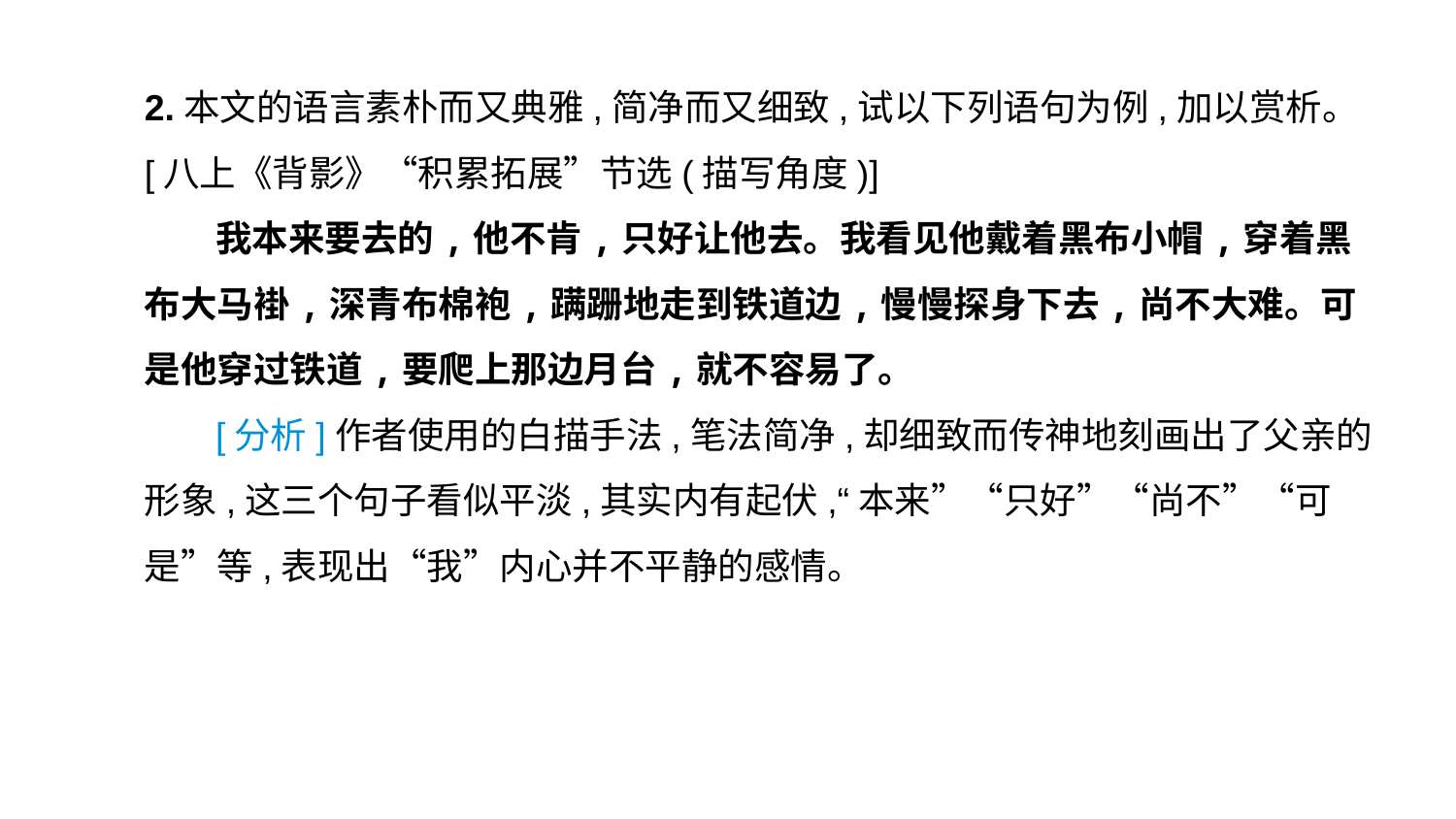

2.本文的语言素朴而又典雅,简净而又细致,试以下列语句为例,加以赏析。[八上《背影》“积累拓展”节选(描写角度)]
我本来要去的,他不肯,只好让他去。我看见他戴着黑布小帽,穿着黑布大马褂,深青布棉袍,蹒跚地走到铁道边,慢慢探身下去,尚不大难。可是他穿过铁道,要爬上那边月台,就不容易了。
[分析]作者使用的白描手法,笔法简净,却细致而传神地刻画出了父亲的形象,这三个句子看似平淡,其实内有起伏,“本来”“只好”“尚不”“可是”等,表现出“我”内心并不平静的感情。